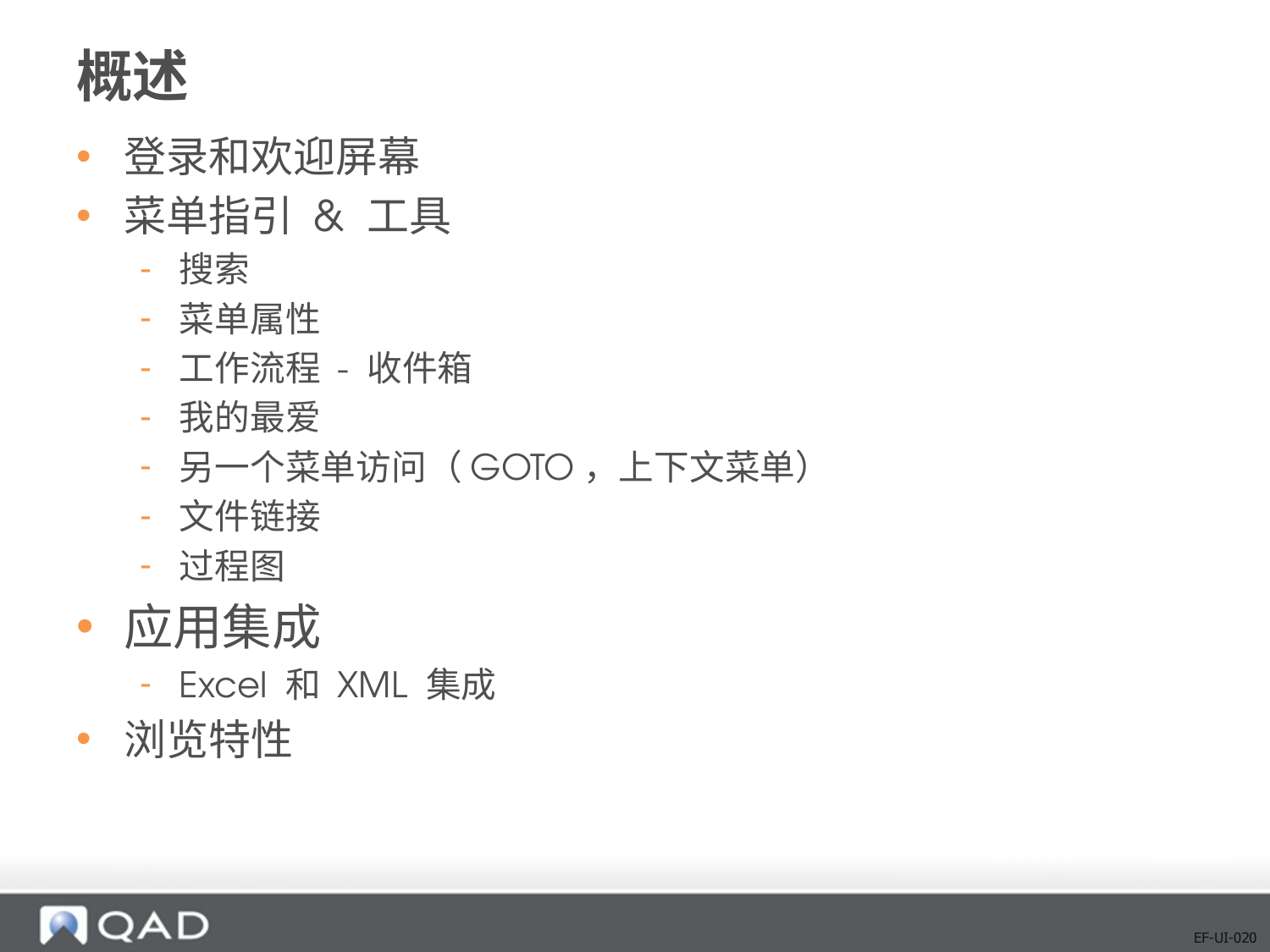

# 概述
登录和欢迎屏幕
菜单指引 & 工具
搜索
菜单属性
工作流程 - 收件箱
我的最爱
另一个菜单访问（GOTO，上下文菜单）
文件链接
过程图
应用集成
Excel 和 XML 集成
浏览特性
EF-UI-020